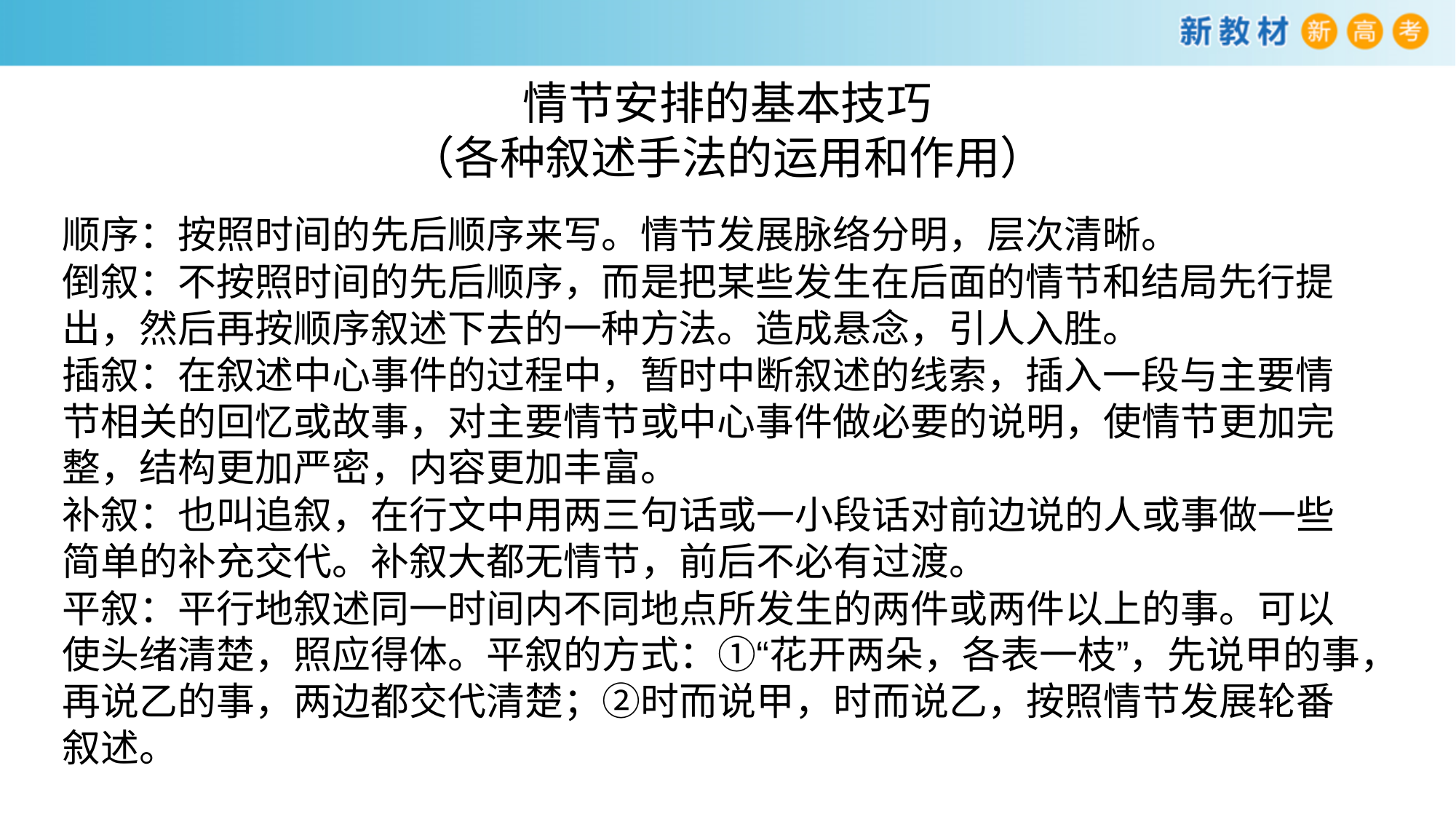

# 情节安排的基本技巧 （各种叙述手法的运用和作用）
顺序：按照时间的先后顺序来写。情节发展脉络分明，层次清晰。
倒叙：不按照时间的先后顺序，而是把某些发生在后面的情节和结局先行提出，然后再按顺序叙述下去的一种方法。造成悬念，引人入胜。
插叙：在叙述中心事件的过程中，暂时中断叙述的线索，插入一段与主要情节相关的回忆或故事，对主要情节或中心事件做必要的说明，使情节更加完整，结构更加严密，内容更加丰富。
补叙：也叫追叙，在行文中用两三句话或一小段话对前边说的人或事做一些简单的补充交代。补叙大都无情节，前后不必有过渡。
平叙：平行地叙述同一时间内不同地点所发生的两件或两件以上的事。可以使头绪清楚，照应得体。平叙的方式：①“花开两朵，各表一枝”，先说甲的事，再说乙的事，两边都交代清楚；②时而说甲，时而说乙，按照情节发展轮番叙述。